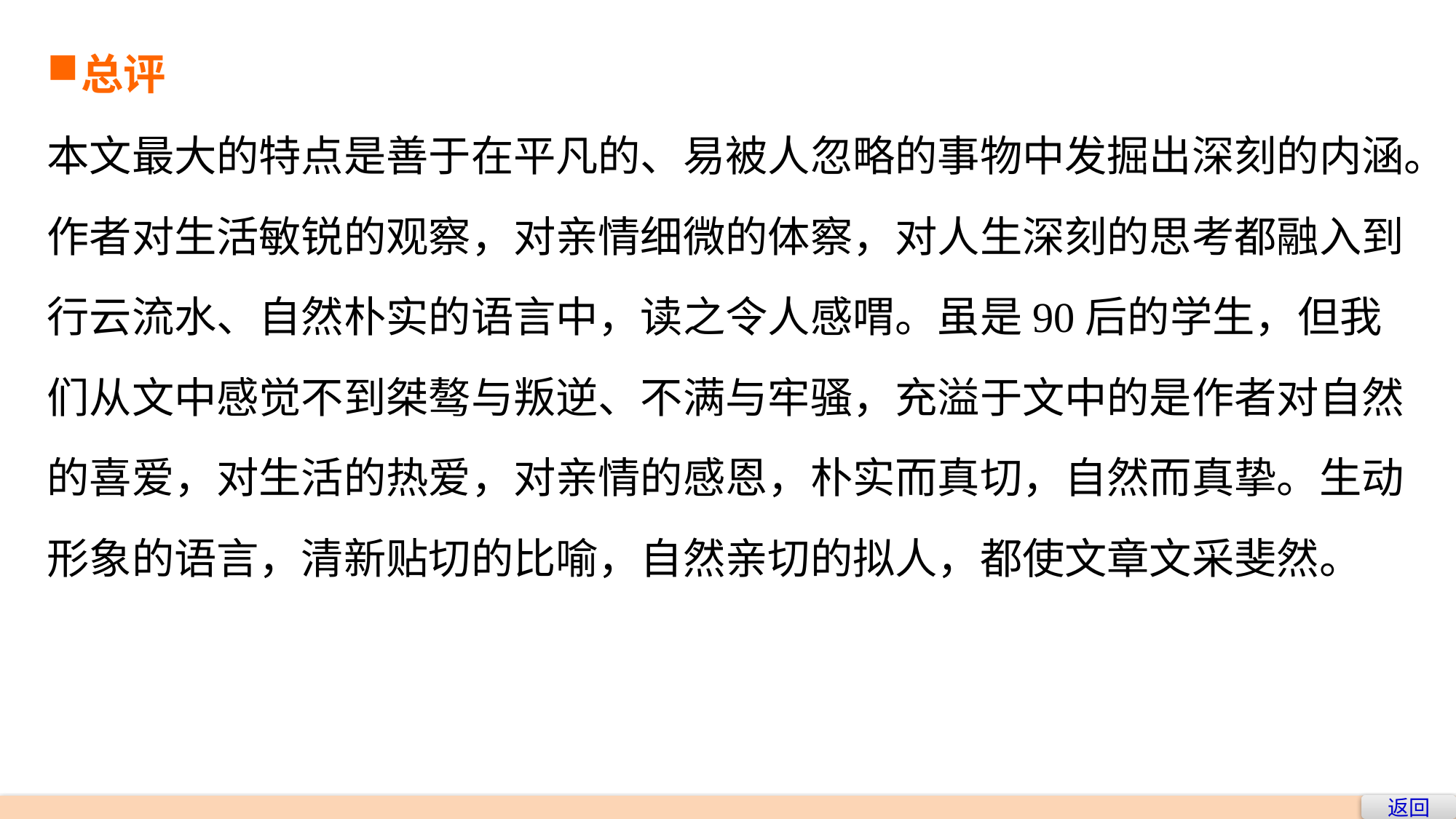

总评
本文最大的特点是善于在平凡的、易被人忽略的事物中发掘出深刻的内涵。作者对生活敏锐的观察，对亲情细微的体察，对人生深刻的思考都融入到行云流水、自然朴实的语言中，读之令人感喟。虽是90后的学生，但我们从文中感觉不到桀骜与叛逆、不满与牢骚，充溢于文中的是作者对自然的喜爱，对生活的热爱，对亲情的感恩，朴实而真切，自然而真挚。生动形象的语言，清新贴切的比喻，自然亲切的拟人，都使文章文采斐然。
返回